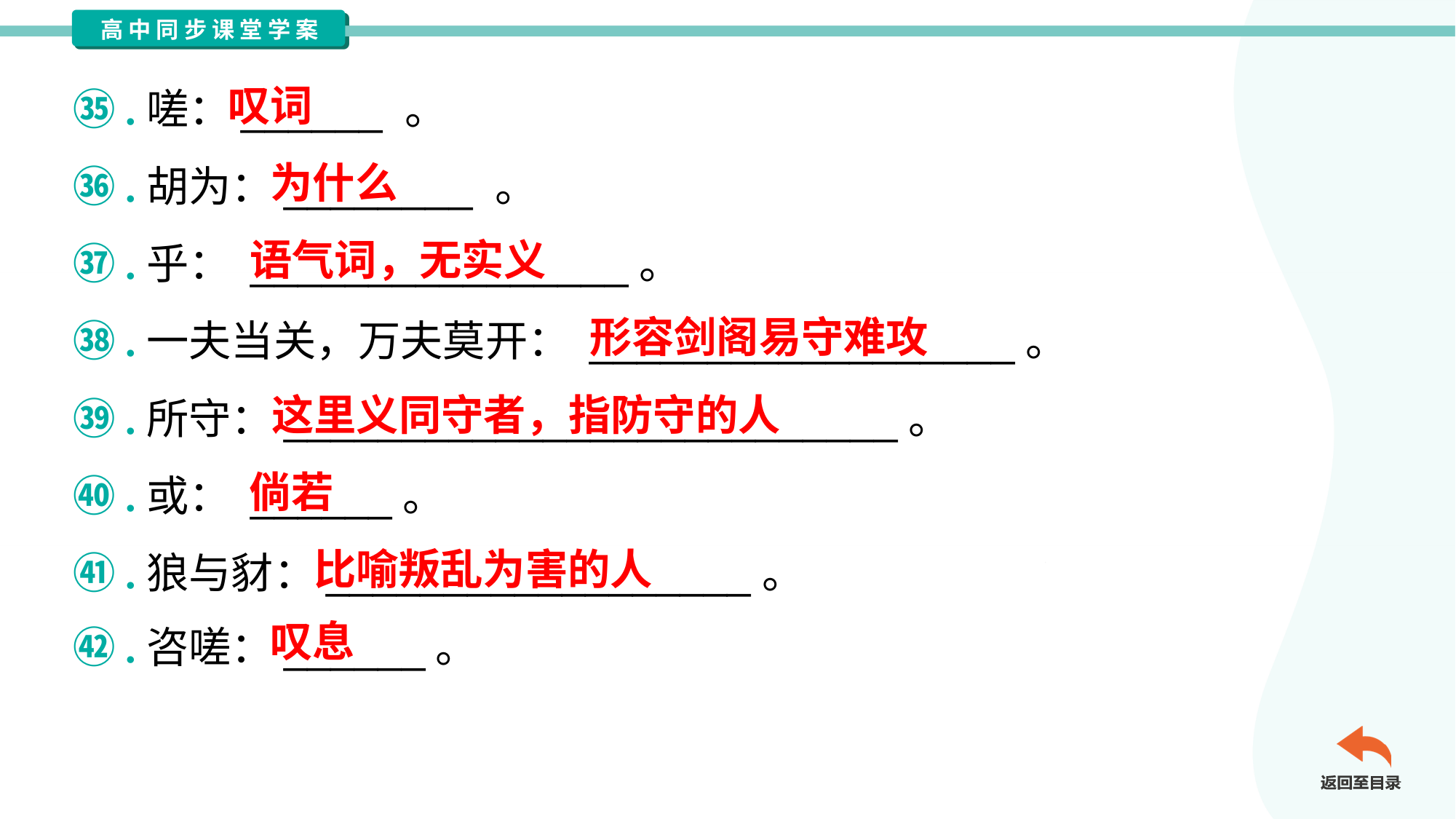

叹词
㉟.嗟：______ 。
㊱.胡为：________ 。
㊲.乎： ________________。
㊳.一夫当关，万夫莫开： __________________。
㊴.所守：__________________________。
㊵.或： ______。
㊶.狼与豺：__________________。
㊷.咨嗟：______。
为什么
语气词，无实义
形容剑阁易守难攻
这里义同守者，指防守的人
倘若
比喻叛乱为害的人
叹息